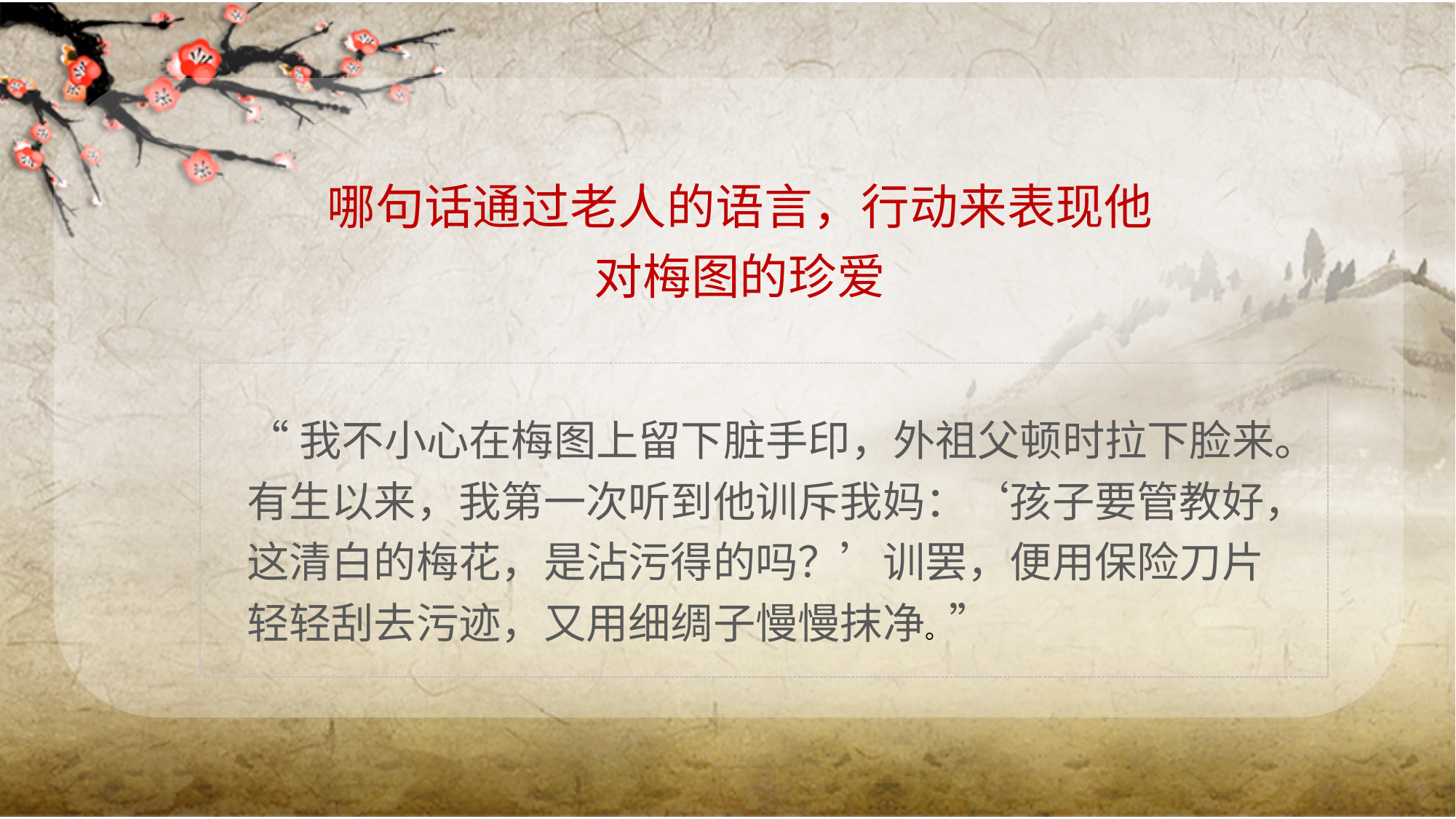

哪句话通过老人的语言，行动来表现他对梅图的珍爱

“我不小心在梅图上留下脏手印，外祖父顿时拉下脸来。有生以来，我第一次听到他训斥我妈：‘孩子要管教好，这清白的梅花，是沾污得的吗？’训罢，便用保险刀片轻轻刮去污迹，又用细绸子慢慢抹净。”